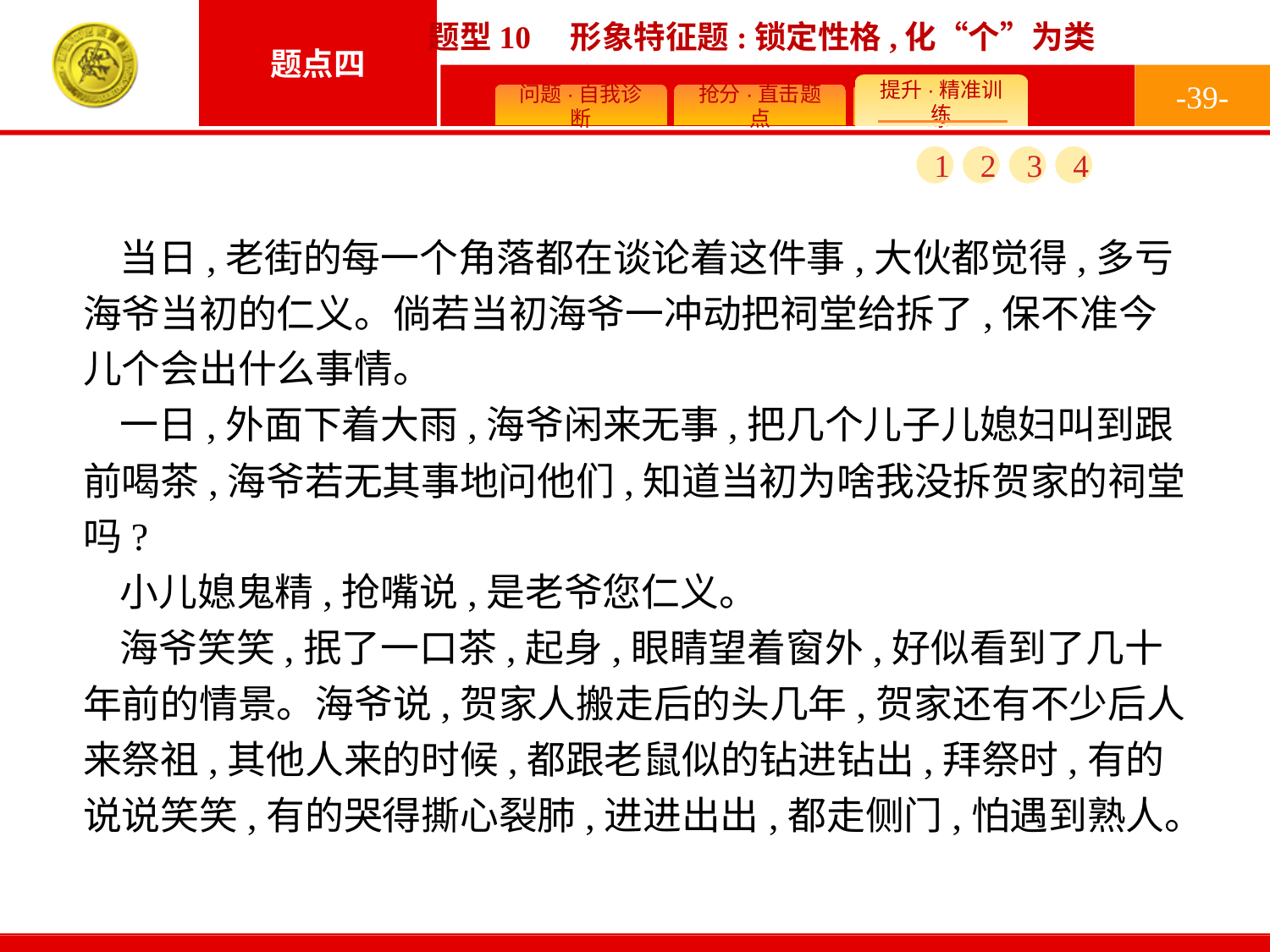

-39-
1
2
3
4
当日,老街的每一个角落都在谈论着这件事,大伙都觉得,多亏海爷当初的仁义。倘若当初海爷一冲动把祠堂给拆了,保不准今儿个会出什么事情。
一日,外面下着大雨,海爷闲来无事,把几个儿子儿媳妇叫到跟前喝茶,海爷若无其事地问他们,知道当初为啥我没拆贺家的祠堂吗?
小儿媳鬼精,抢嘴说,是老爷您仁义。
海爷笑笑,抿了一口茶,起身,眼睛望着窗外,好似看到了几十年前的情景。海爷说,贺家人搬走后的头几年,贺家还有不少后人来祭祖,其他人来的时候,都跟老鼠似的钻进钻出,拜祭时,有的说说笑笑,有的哭得撕心裂肺,进进出出,都走侧门,怕遇到熟人。